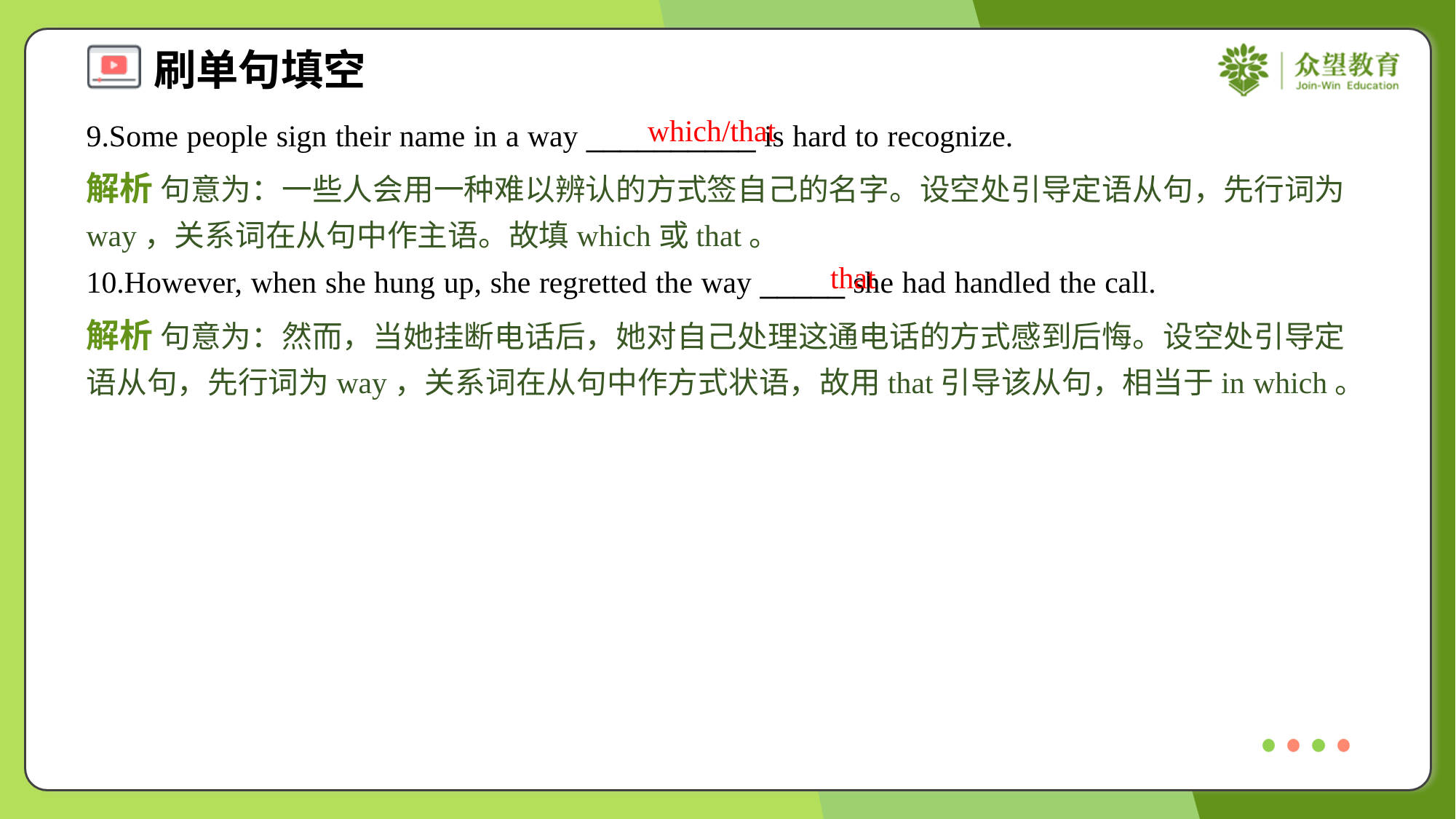

which/that
9.Some people sign their name in a way __________ is hard to recognize.
解析 句意为：一些人会用一种难以辨认的方式签自己的名字。设空处引导定语从句，先行词为way，关系词在从句中作主语。故填which或that。
that
10.However, when she hung up, she regretted the way _____ she had handled the call.
解析 句意为：然而，当她挂断电话后，她对自己处理这通电话的方式感到后悔。设空处引导定语从句，先行词为way，关系词在从句中作方式状语，故用that引导该从句，相当于in which。